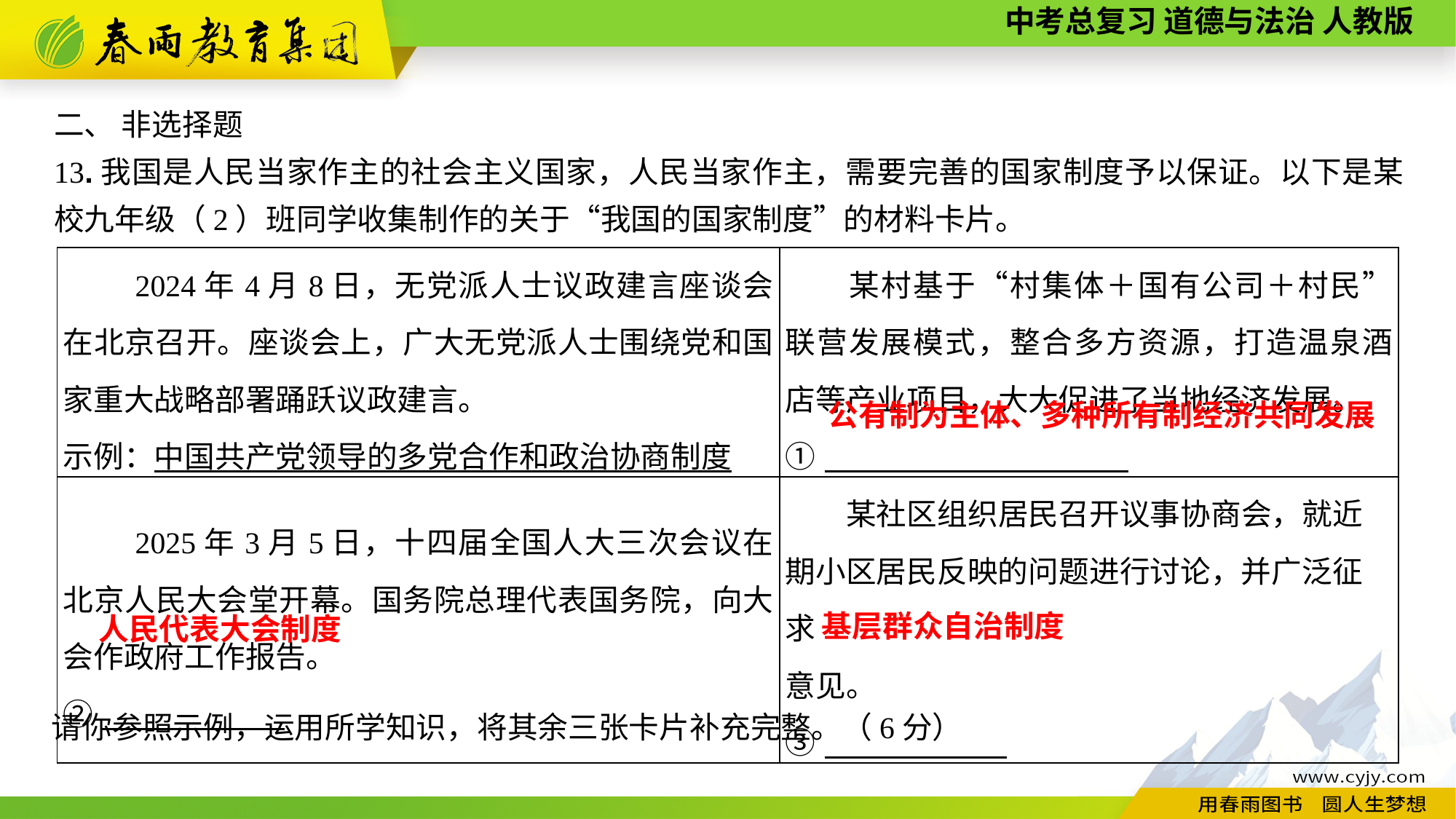

二、 非选择题
13.我国是人民当家作主的社会主义国家，人民当家作主，需要完善的国家制度予以保证。以下是某校九年级（2）班同学收集制作的关于“我国的国家制度”的材料卡片。
| 2024年4月8日，无党派人士议政建言座谈会在北京召开。座谈会上，广大无党派人士围绕党和国家重大战略部署踊跃议政建言。 示例：中国共产党领导的多党合作和政治协商制度 | 某村基于“村集体＋国有公司＋村民”联营发展模式，整合多方资源，打造温泉酒店等产业项目，大大促进了当地经济发展。 ① |
| --- | --- |
| 2025年3月5日，十四届全国人大三次会议在北京人民大会堂开幕。国务院总理代表国务院，向大会作政府工作报告。 ② | 某社区组织居民召开议事协商会，就近期小区居民反映的问题进行讨论，并广泛征求 意见。 ③ |
公有制为主体、多种所有制经济共同发展
基层群众自治制度
人民代表大会制度
请你参照示例，运用所学知识，将其余三张卡片补充完整。（6分）